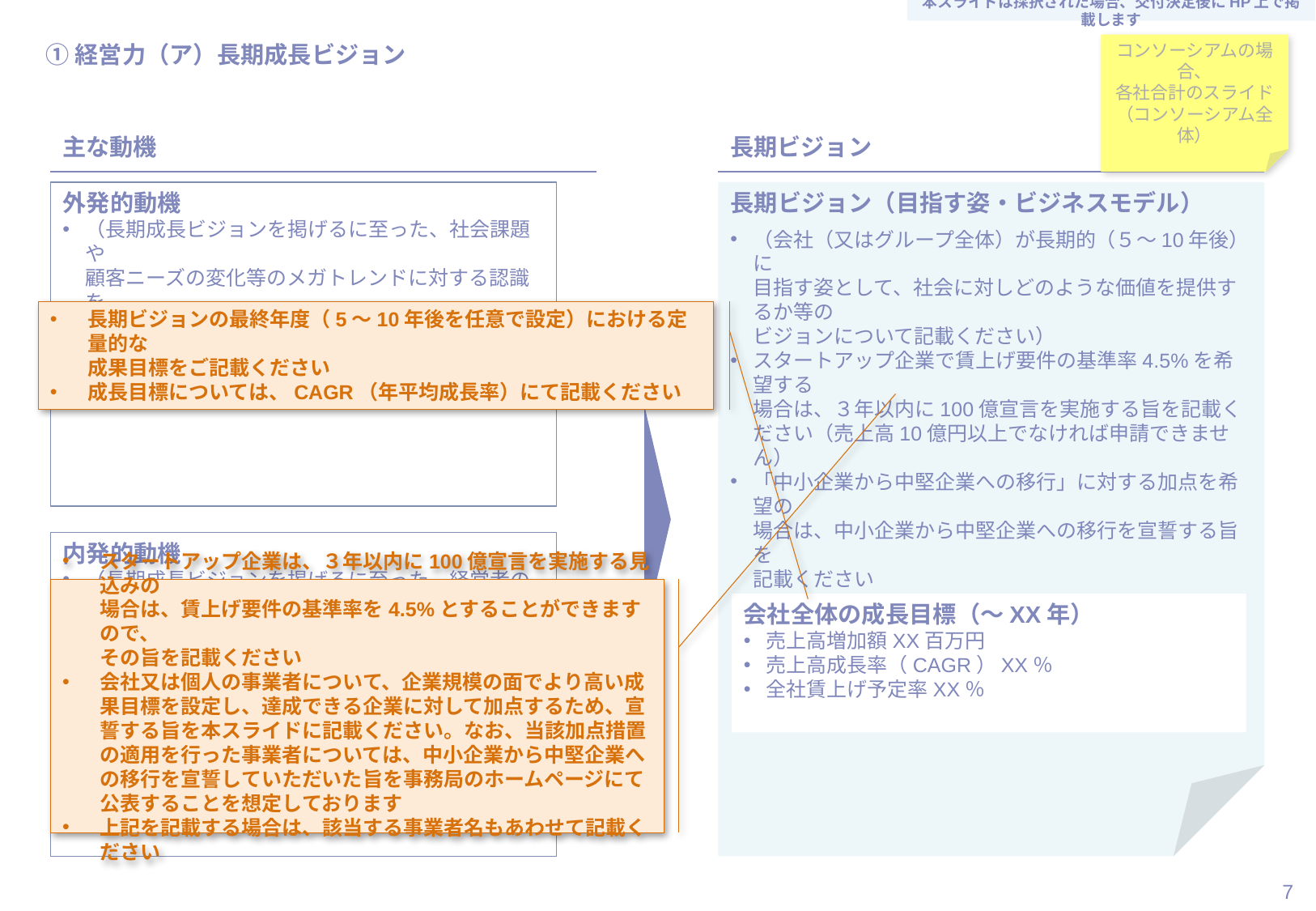

本スライドは採択された場合、交付決定後にHP上で掲載します
当スライドは作成必須
#
①経営力（ア）長期成長ビジョン
コンソーシアムの場合、
各社合計のスライド
（コンソーシアム全体）
主な動機
長期ビジョン
外発的動機
（長期成長ビジョンを掲げるに至った、社会課題や
顧客ニーズの変化等のメガトレンドに対する認識を
外発的動機として記載ください）
長期ビジョン（目指す姿・ビジネスモデル）
（会社（又はグループ全体）が長期的（５～10年後）に
目指す姿として、社会に対しどのような価値を提供するか等の
ビジョンについて記載ください）
スタートアップ企業で賃上げ要件の基準率4.5%を希望する
場合は、３年以内に100億宣言を実施する旨を記載ください（売上高10億円以上でなければ申請できません）
「中小企業から中堅企業への移行」に対する加点を希望の
場合は、中小企業から中堅企業への移行を宣誓する旨を
記載ください

長期ビジョンの最終年度（5～10年後を任意で設定）における定量的な
成果目標をご記載ください
成長目標については、CAGR（年平均成長率）にて記載ください

内発的動機
（長期成長ビジョンを掲げるに至った、経営者の原体験や動機等の内発的動機を記載ください）
スタートアップ企業は、３年以内に100億宣言を実施する見込みの
場合は、賃上げ要件の基準率を4.5%とすることができますので、
その旨を記載ください
会社又は個人の事業者について、企業規模の面でより高い成果目標を設定し、達成できる企業に対して加点するため、宣誓する旨を本スライドに記載ください。なお、当該加点措置の適用を行った事業者については、中小企業から中堅企業への移行を宣誓していただいた旨を事務局のホームページにて公表することを想定しております
上記を記載する場合は、該当する事業者名もあわせて記載ください
会社全体の成長目標（～XX年）
売上高増加額XX百万円
売上高成長率（CAGR）XX％
全社賃上げ予定率XX％